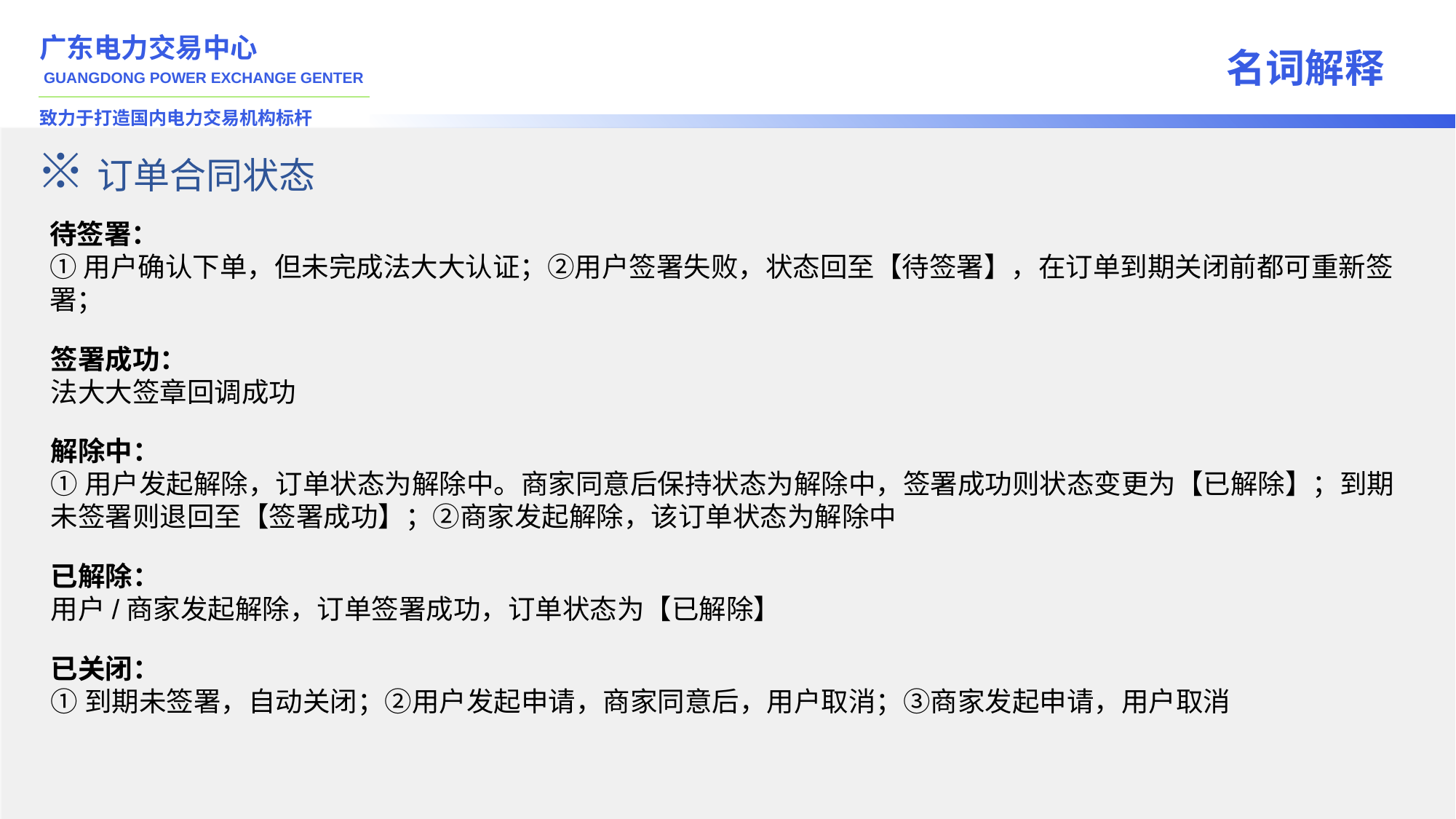

广东电力交易中心
名词解释
GUANGDONG POWER EXCHANGE GENTER
致力于打造国内电力交易机构标杆

※订单合同状态
待签署：
①用户确认下单，但未完成法大大认证；②用户签署失败，状态回至【待签署】，在订单到期关闭前都可重新签署；
签署成功：
法大大签章回调成功
解除中：
①用户发起解除，订单状态为解除中。商家同意后保持状态为解除中，签署成功则状态变更为【已解除】；到期未签署则退回至【签署成功】；②商家发起解除，该订单状态为解除中
已解除：
用户/商家发起解除，订单签署成功，订单状态为【已解除】
已关闭：
①到期未签署，自动关闭；②用户发起申请，商家同意后，用户取消；③商家发起申请，用户取消